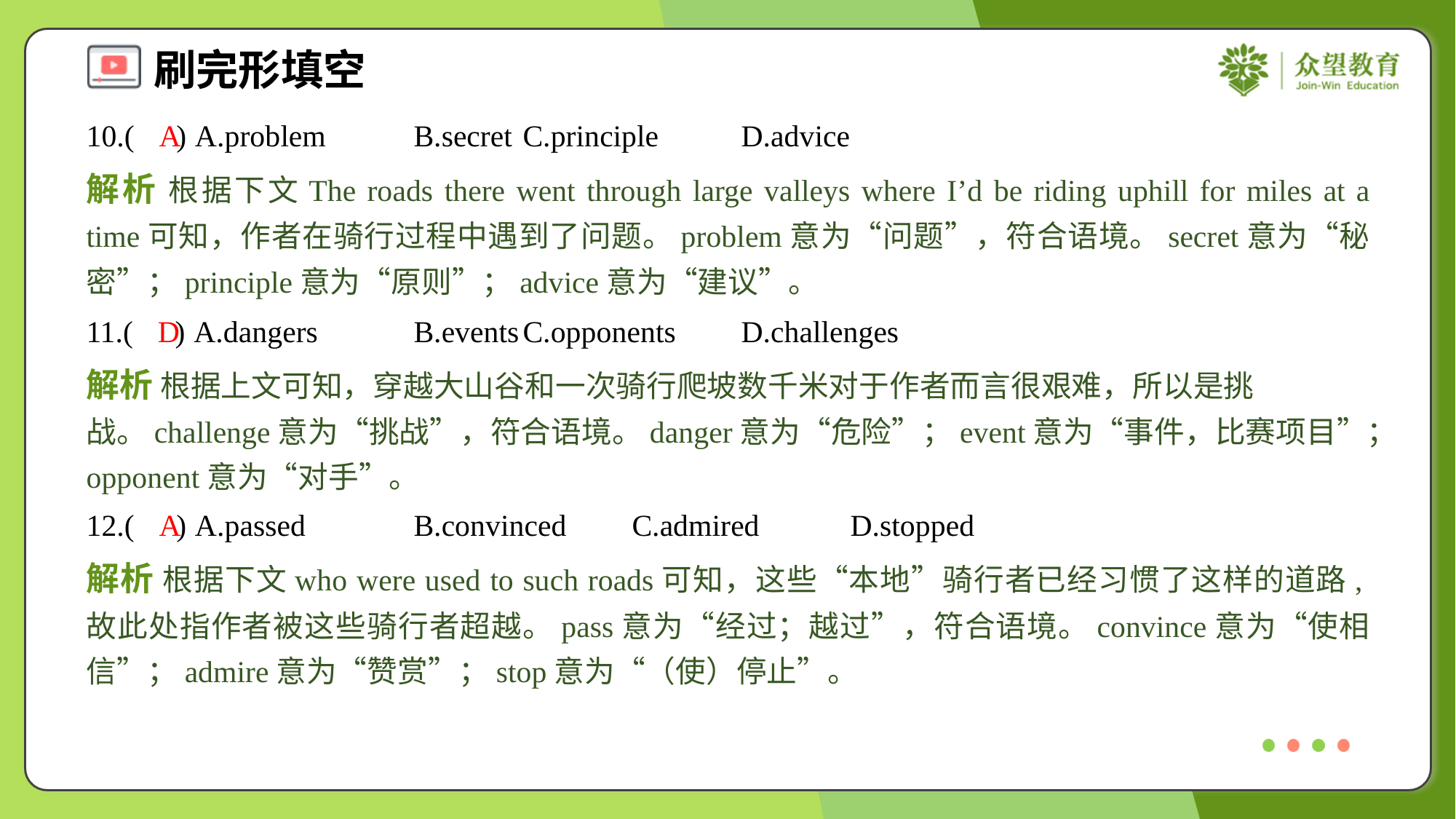

10.(     ) A.problem	B.secret	C.principle	D.advice
A
解析 根据下文The roads there went through large valleys where I’d be riding uphill for miles at a time可知，作者在骑行过程中遇到了问题。problem意为“问题”，符合语境。secret意为“秘密”；principle意为“原则”；advice意为“建议”。
11.(     ) A.dangers	B.events	C.opponents	D.challenges
D
解析 根据上文可知，穿越大山谷和一次骑行爬坡数千米对于作者而言很艰难，所以是挑战。challenge意为“挑战”，符合语境。danger意为“危险”；event意为“事件，比赛项目”；opponent意为“对手”。
12.(     ) A.passed	B.convinced	C.admired	D.stopped
A
解析 根据下文who were used to such roads可知，这些“本地”骑行者已经习惯了这样的道路,故此处指作者被这些骑行者超越。pass意为“经过；越过”，符合语境。convince意为“使相信”；admire意为“赞赏”；stop意为“（使）停止”。